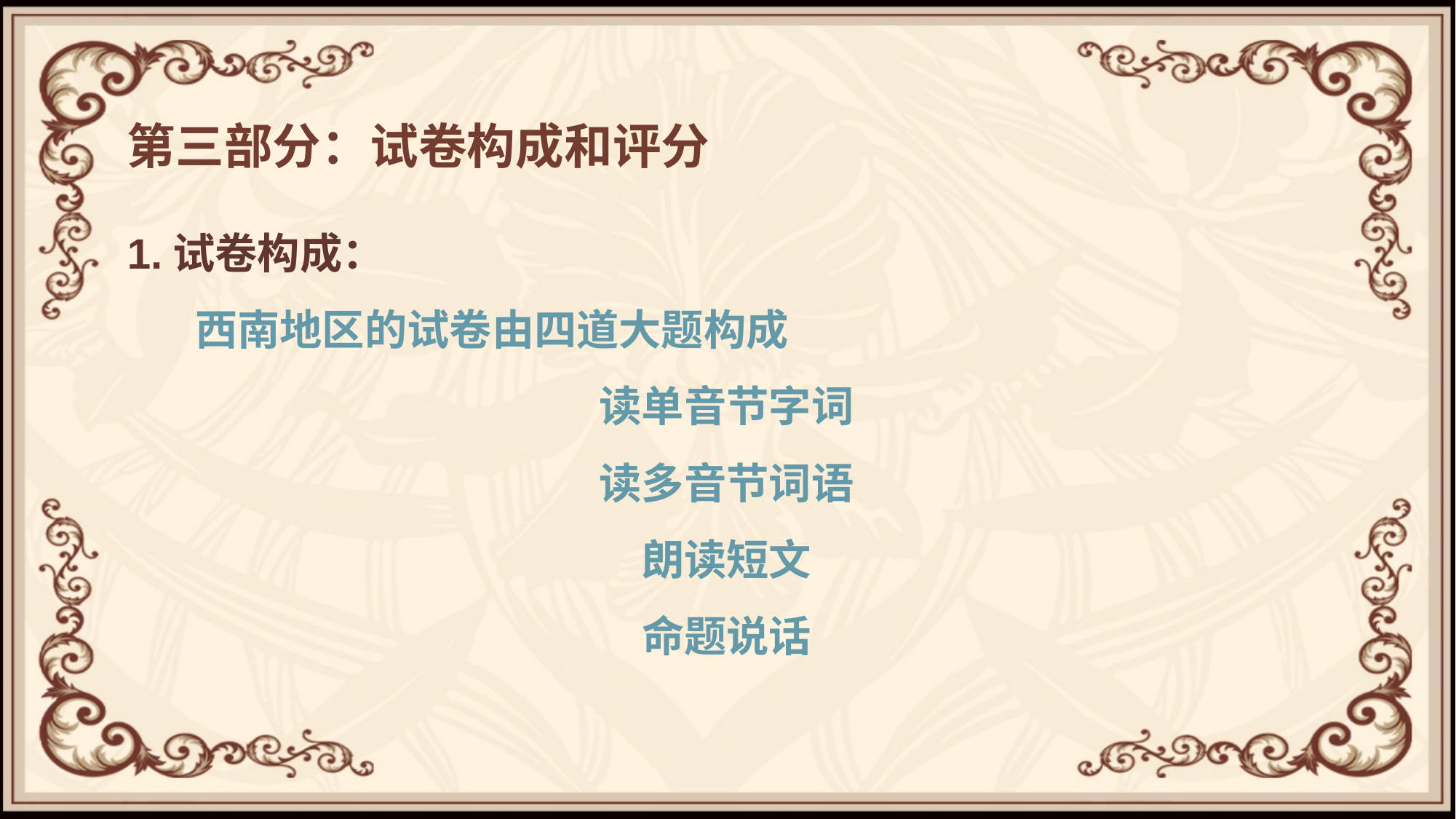

# 第三部分：试卷构成和评分
1.试卷构成：
      西南地区的试卷由四道大题构成
读单音节字词
读多音节词语
朗读短文
命题说话